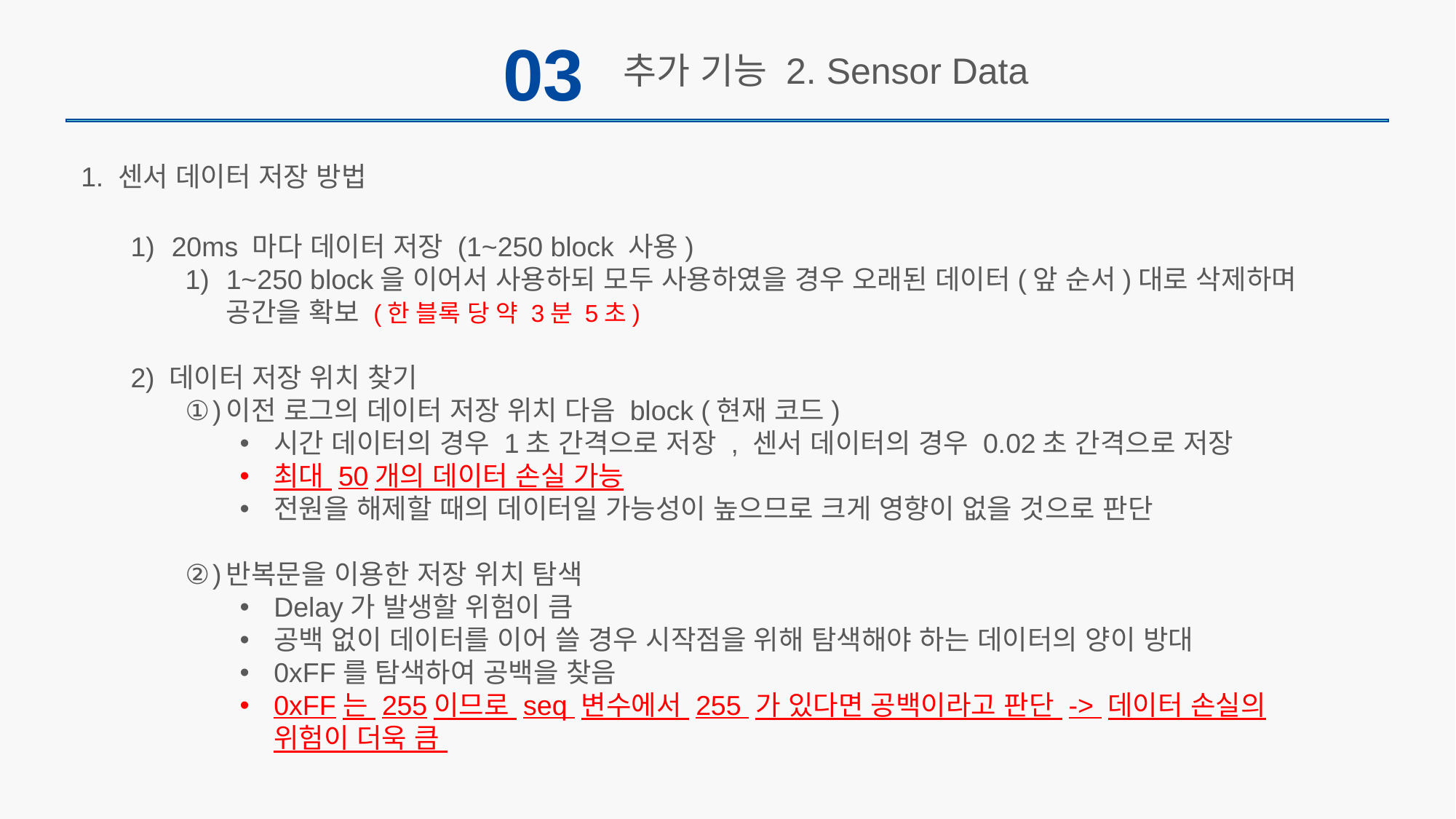

03
추가 기능 2. Sensor Data

1. 센서 데이터 저장 방법
20ms 마다 데이터 저장 (1~250 block 사용)
1~250 block을 이어서 사용하되 모두 사용하였을 경우 오래된 데이터(앞 순서)대로 삭제하며 공간을 확보 (한 블록 당 약 3분 5초)

2) 데이터 저장 위치 찾기
이전 로그의 데이터 저장 위치 다음 block (현재 코드)
시간 데이터의 경우 1초 간격으로 저장 , 센서 데이터의 경우 0.02초 간격으로 저장
최대 50개의 데이터 손실 가능
전원을 해제할 때의 데이터일 가능성이 높으므로 크게 영향이 없을 것으로 판단

반복문을 이용한 저장 위치 탐색
Delay가 발생할 위험이 큼
공백 없이 데이터를 이어 쓸 경우 시작점을 위해 탐색해야 하는 데이터의 양이 방대
0xFF를 탐색하여 공백을 찾음
0xFF는 255이므로 seq 변수에서 255 가 있다면 공백이라고 판단 -> 데이터 손실의 위험이 더욱 큼